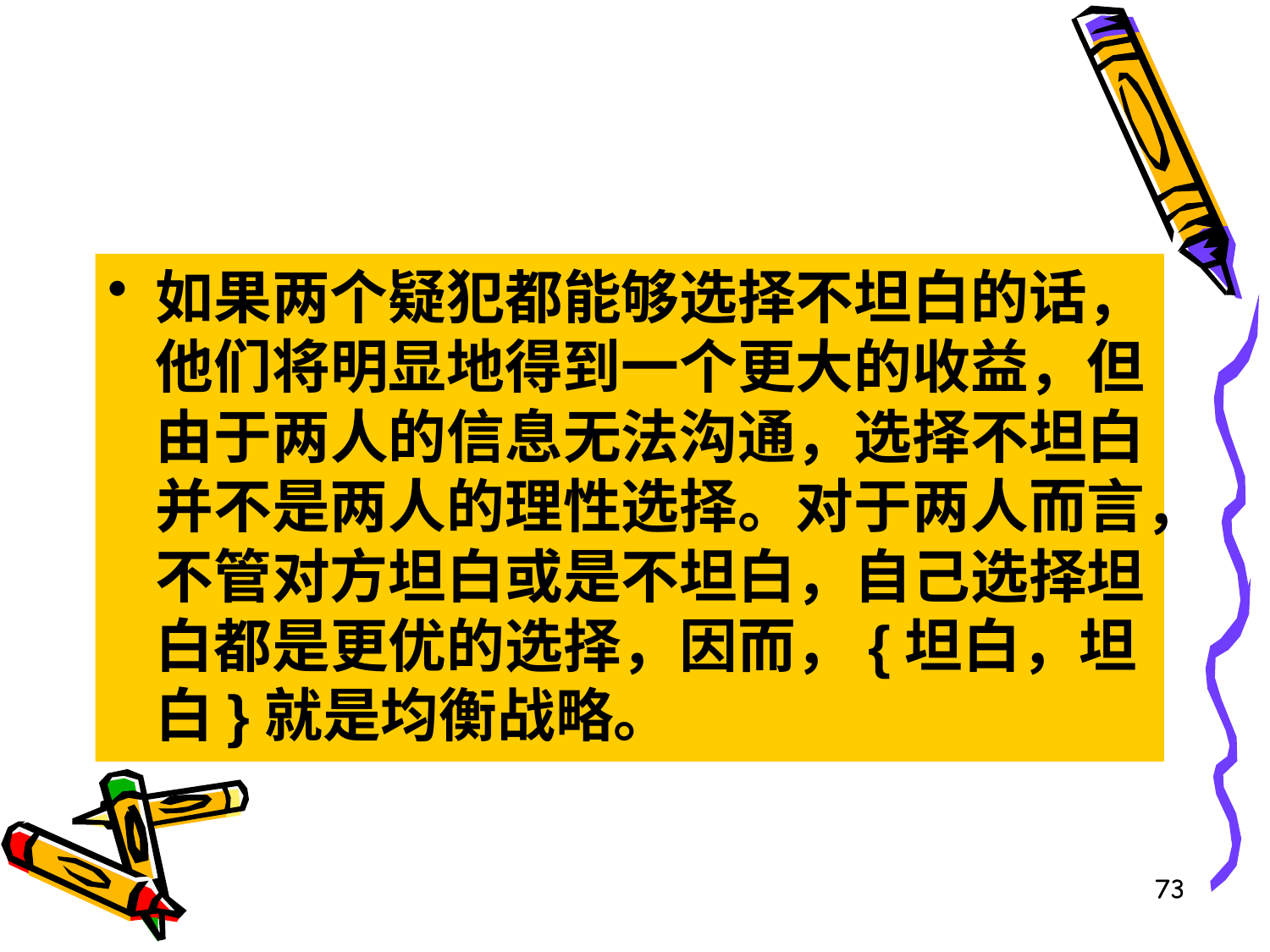

如果两个疑犯都能够选择不坦白的话，他们将明显地得到一个更大的收益，但由于两人的信息无法沟通，选择不坦白并不是两人的理性选择。对于两人而言，不管对方坦白或是不坦白，自己选择坦白都是更优的选择，因而，{坦白，坦白}就是均衡战略。

73